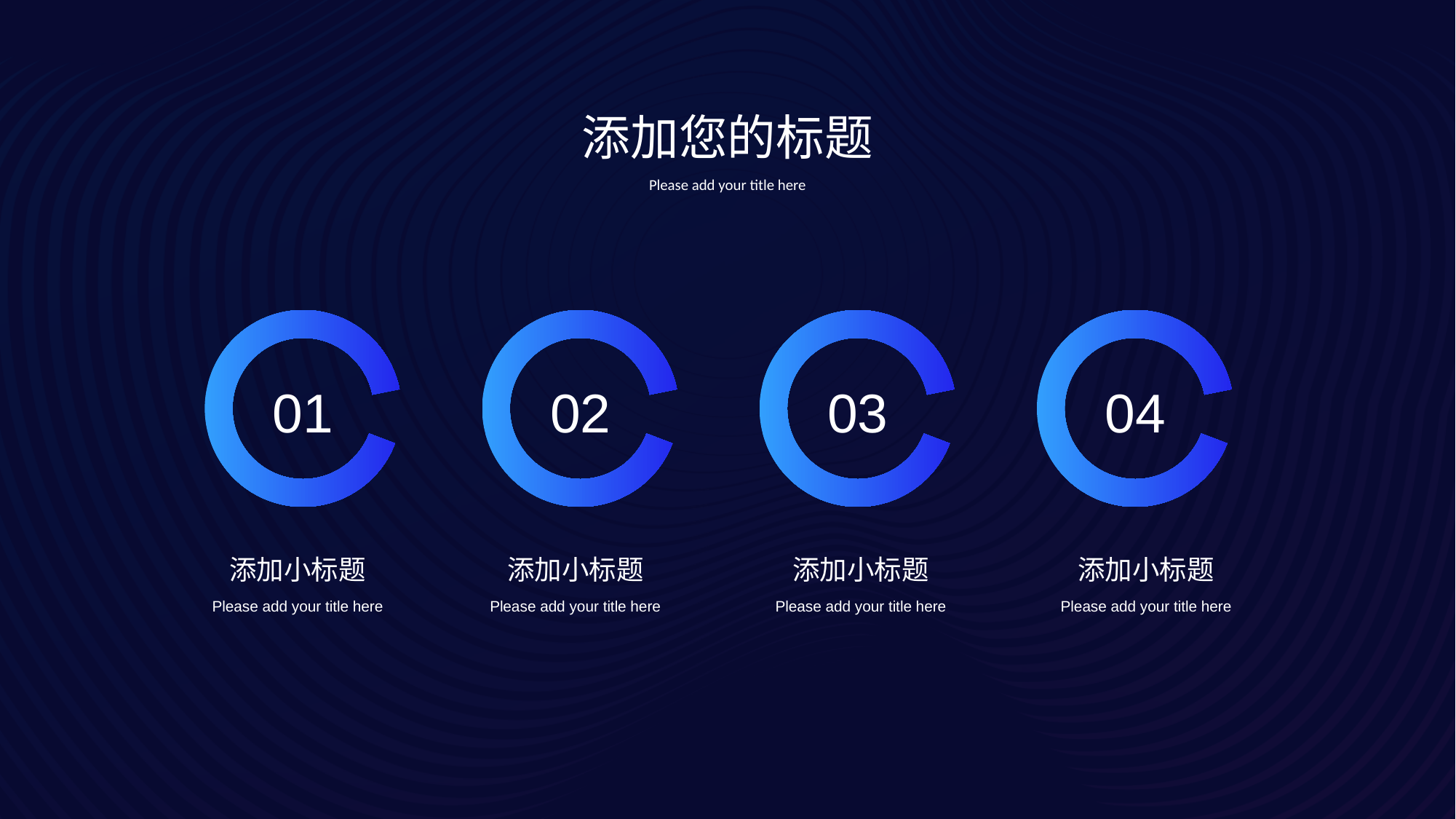

添加您的标题
Please add your title here

01
02
03
04
添加小标题
添加小标题
添加小标题
添加小标题
Please add your title here
Please add your title here
Please add your title here
Please add your title here